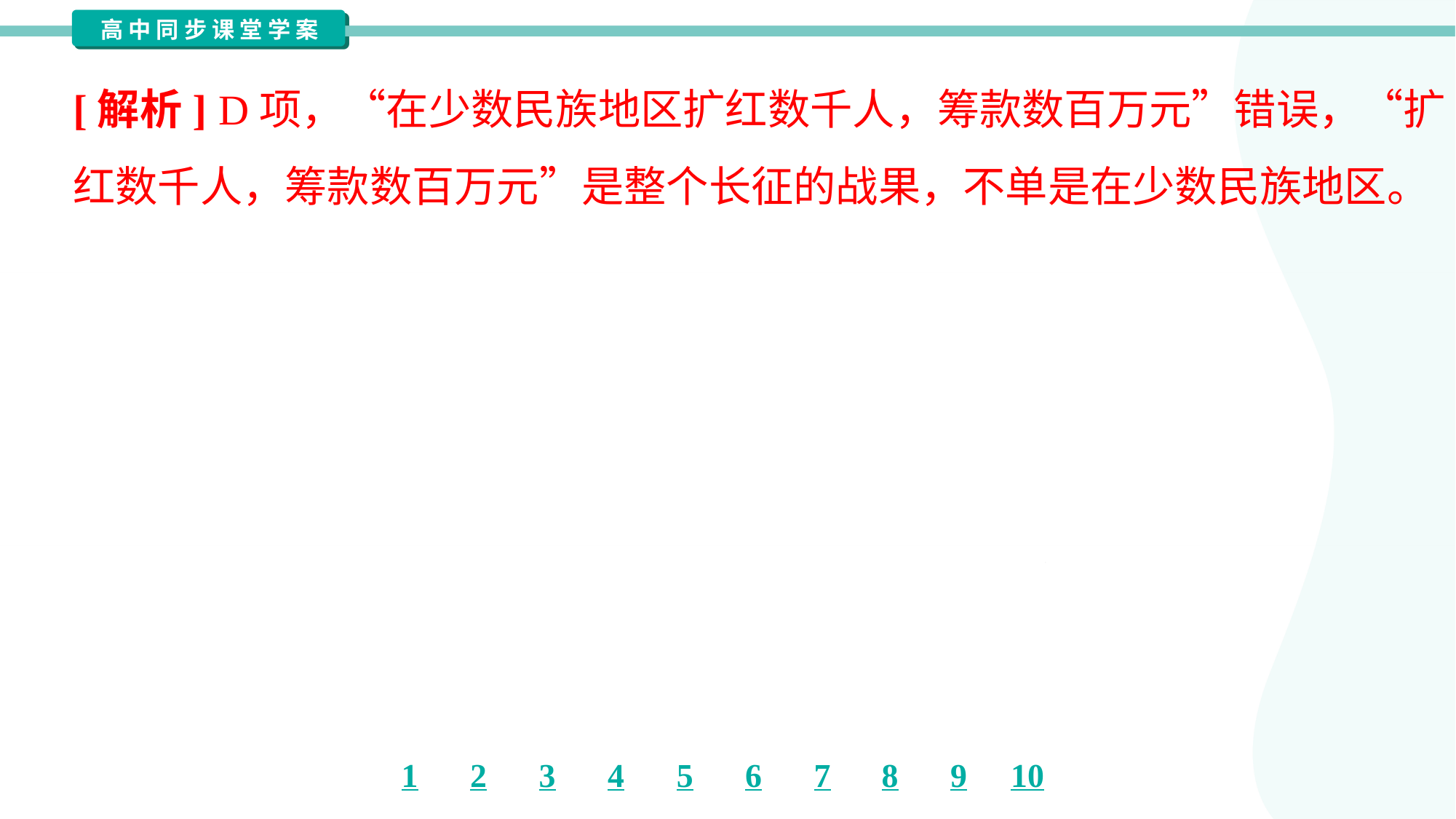

[解析] D项，“在少数民族地区扩红数千人，筹款数百万元”错误，“扩
红数千人，筹款数百万元”是整个长征的战果，不单是在少数民族地区。